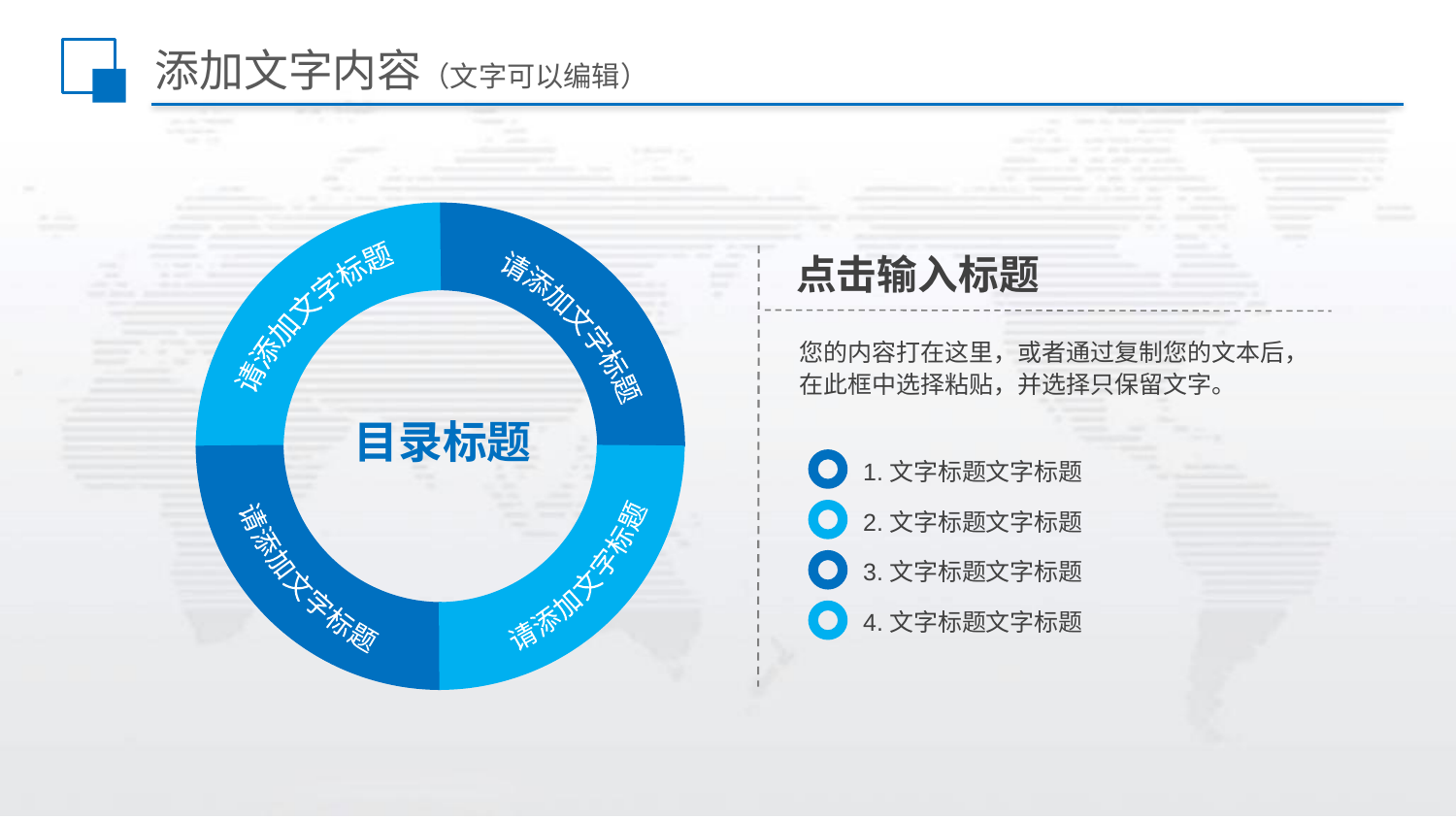

# 添加文字内容（文字可以编辑）

请添加文字标题
请添加文字标题
目录标题
请添加文字标题
请添加文字标题

点击输入标题

您的内容打在这里，或者通过复制您的文本后，在此框中选择粘贴，并选择只保留文字。
1.文字标题文字标题

2.文字标题文字标题

3.文字标题文字标题

4.文字标题文字标题